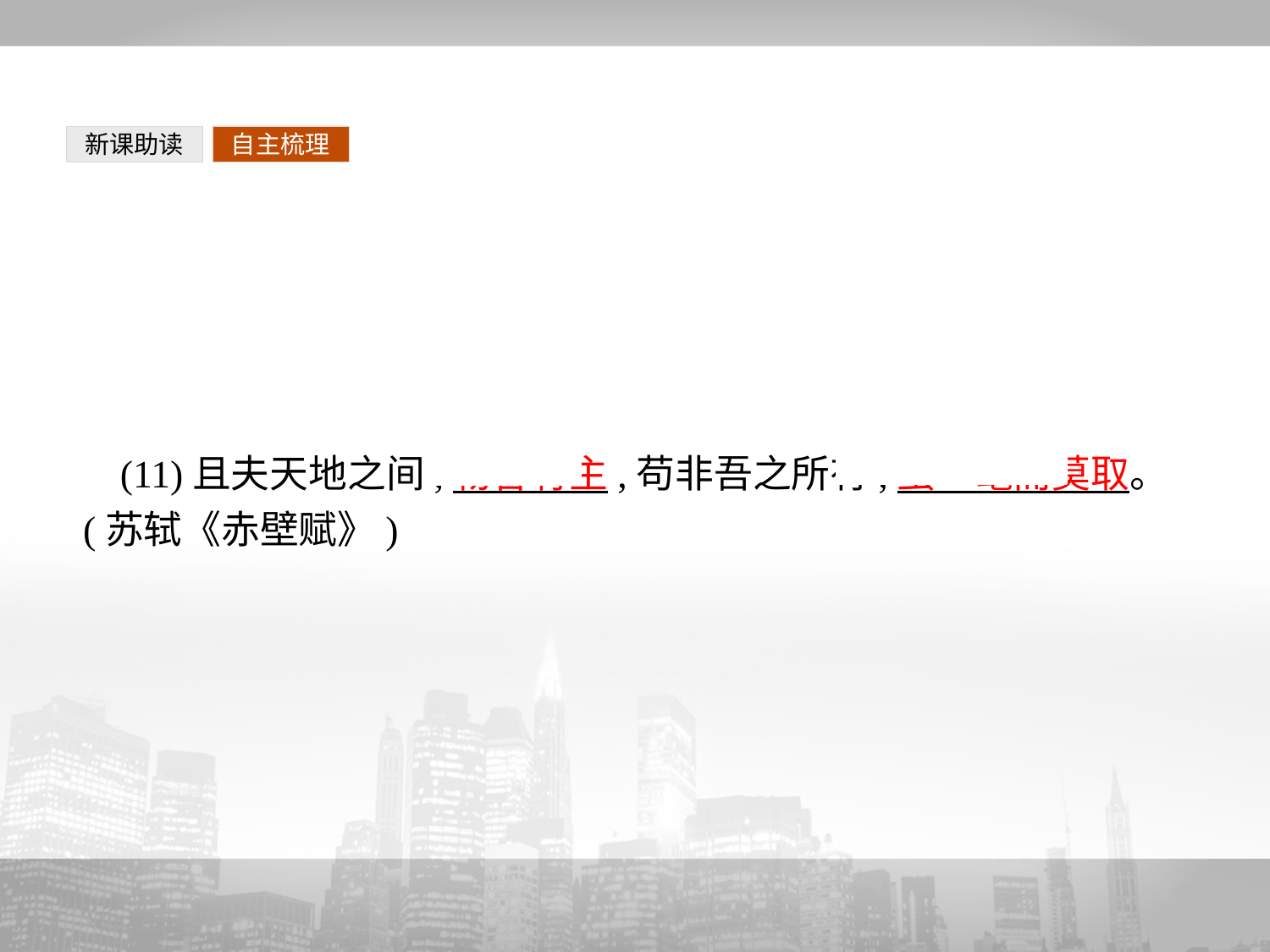

新课助读
自主梳理
(11)且夫天地之间,物各有主,苟非吾之所有,虽一毫而莫取。(苏轼《赤壁赋》)